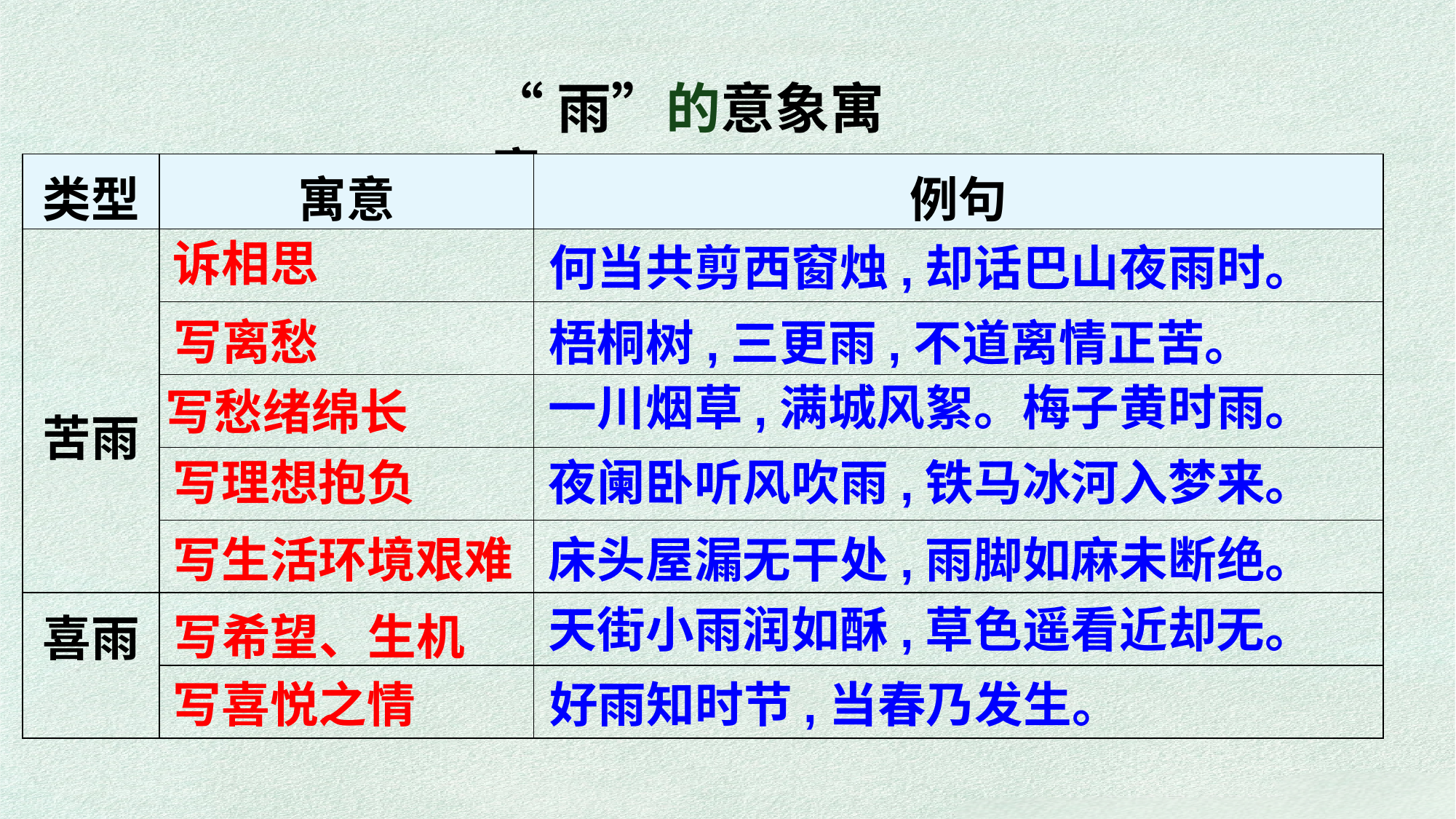

“雨”的意象寓意
| 类型 | 寓意 | 例句 |
| --- | --- | --- |
| 苦雨 |  |  |
|  |  |  |
|  |  |  |
|  |  |  |
|  |  |  |
| 喜雨 |  |  |
|  |  |  |
诉相思
何当共剪西窗烛,却话巴山夜雨时。
写离愁
梧桐树,三更雨,不道离情正苦。
一川烟草,满城风絮。梅子黄时雨。
写愁绪绵长
写理想抱负
夜阑卧听风吹雨,铁马冰河入梦来。
写生活环境艰难
床头屋漏无干处,雨脚如麻未断绝。
天街小雨润如酥,草色遥看近却无。
写希望、生机
写喜悦之情
好雨知时节,当春乃发生。